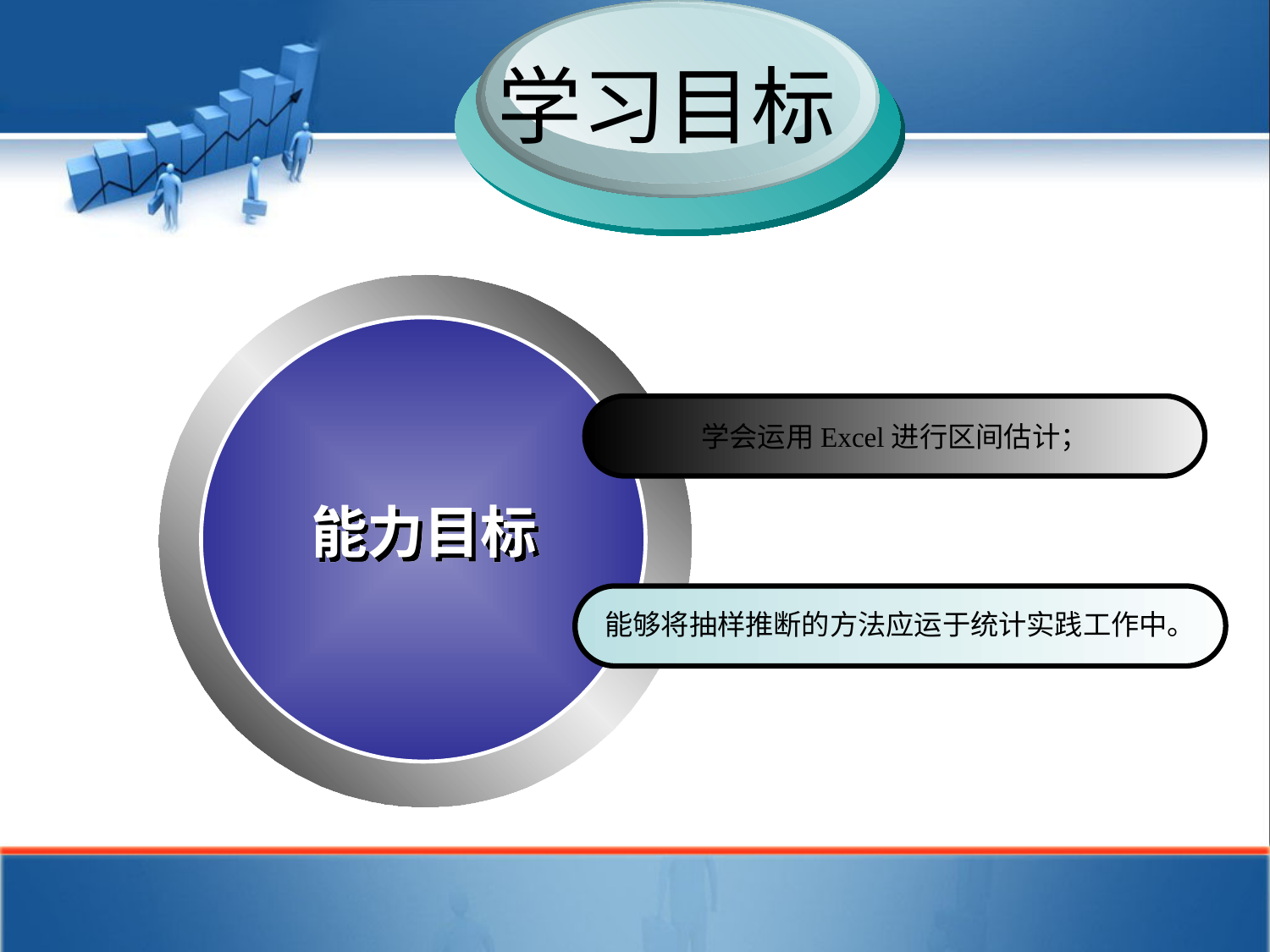

学习目标

学会运用Excel进行区间估计；

能力目标

能够将抽样推断的方法应运于统计实践工作中。